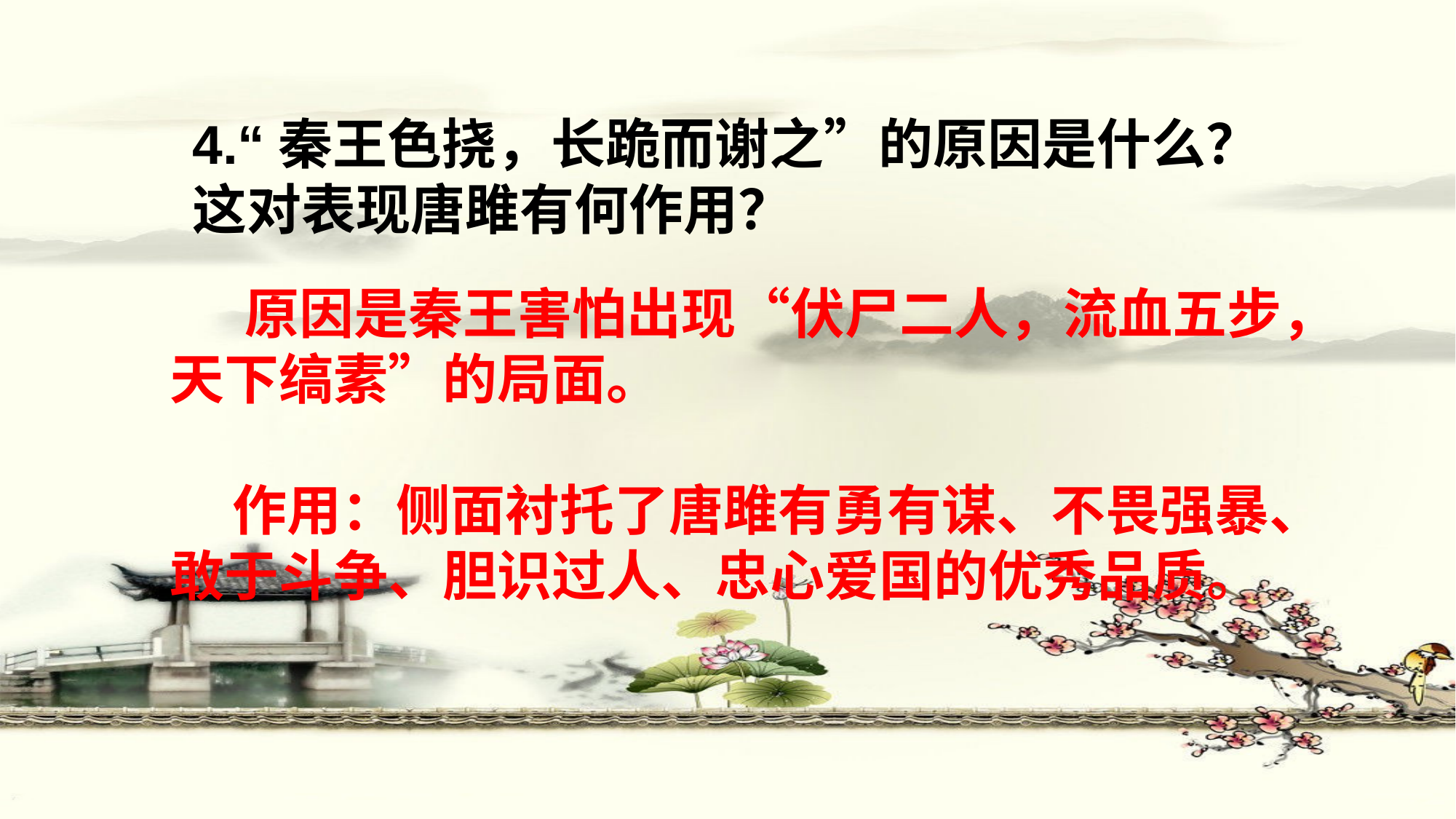

4.“秦王色挠，长跪而谢之”的原因是什么？这对表现唐雎有何作用？
     原因是秦王害怕出现“伏尸二人，流血五步，天下缟素”的局面。

    作用：侧面衬托了唐雎有勇有谋、不畏强暴、敢于斗争、胆识过人、忠心爱国的优秀品质。